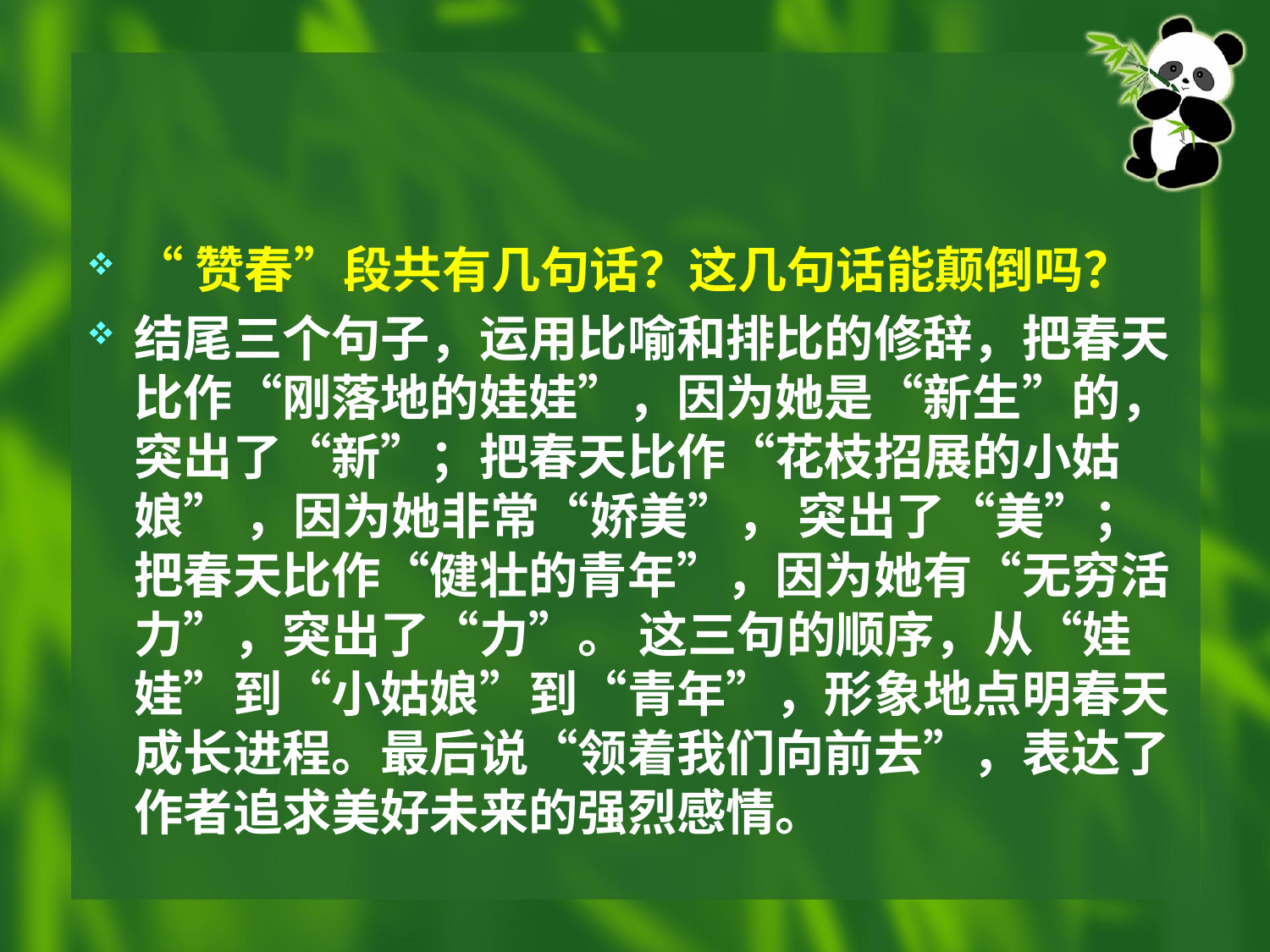

#
“赞春”段共有几句话？这几句话能颠倒吗？
结尾三个句子，运用比喻和排比的修辞，把春天比作“刚落地的娃娃”，因为她是“新生”的，突出了“新”；把春天比作“花枝招展的小姑娘” ，因为她非常“娇美”， 突出了“美”；把春天比作“健壮的青年”，因为她有“无穷活力”，突出了“力”。 这三句的顺序，从“娃娃”到“小姑娘”到“青年”，形象地点明春天成长进程。最后说“领着我们向前去”，表达了作者追求美好未来的强烈感情。